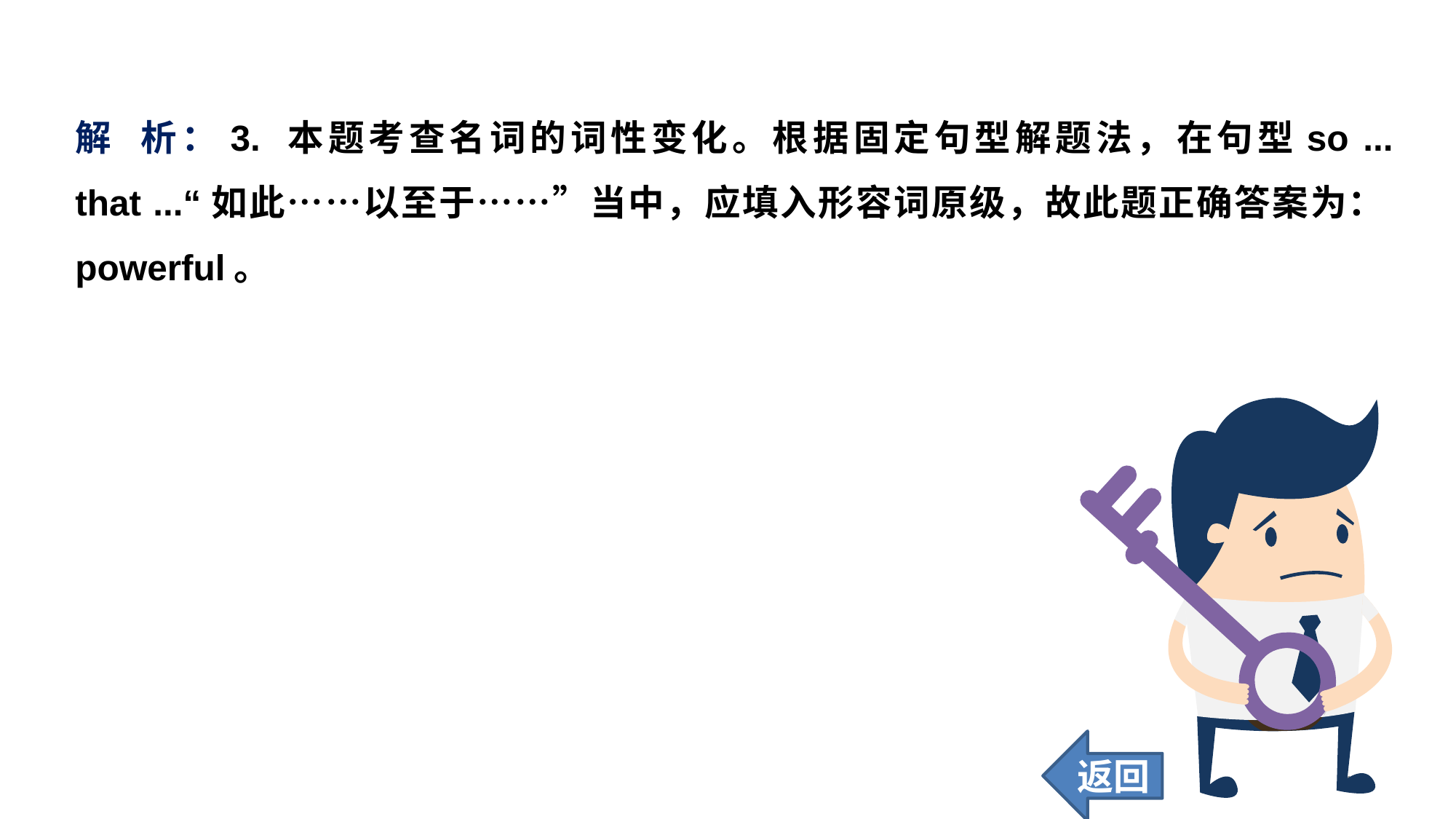

解  析：3. 本题考查名词的词性变化。根据固定句型解题法，在句型so ... that ...“如此……以至于……”当中，应填入形容词原级，故此题正确答案为：powerful。

返回
185